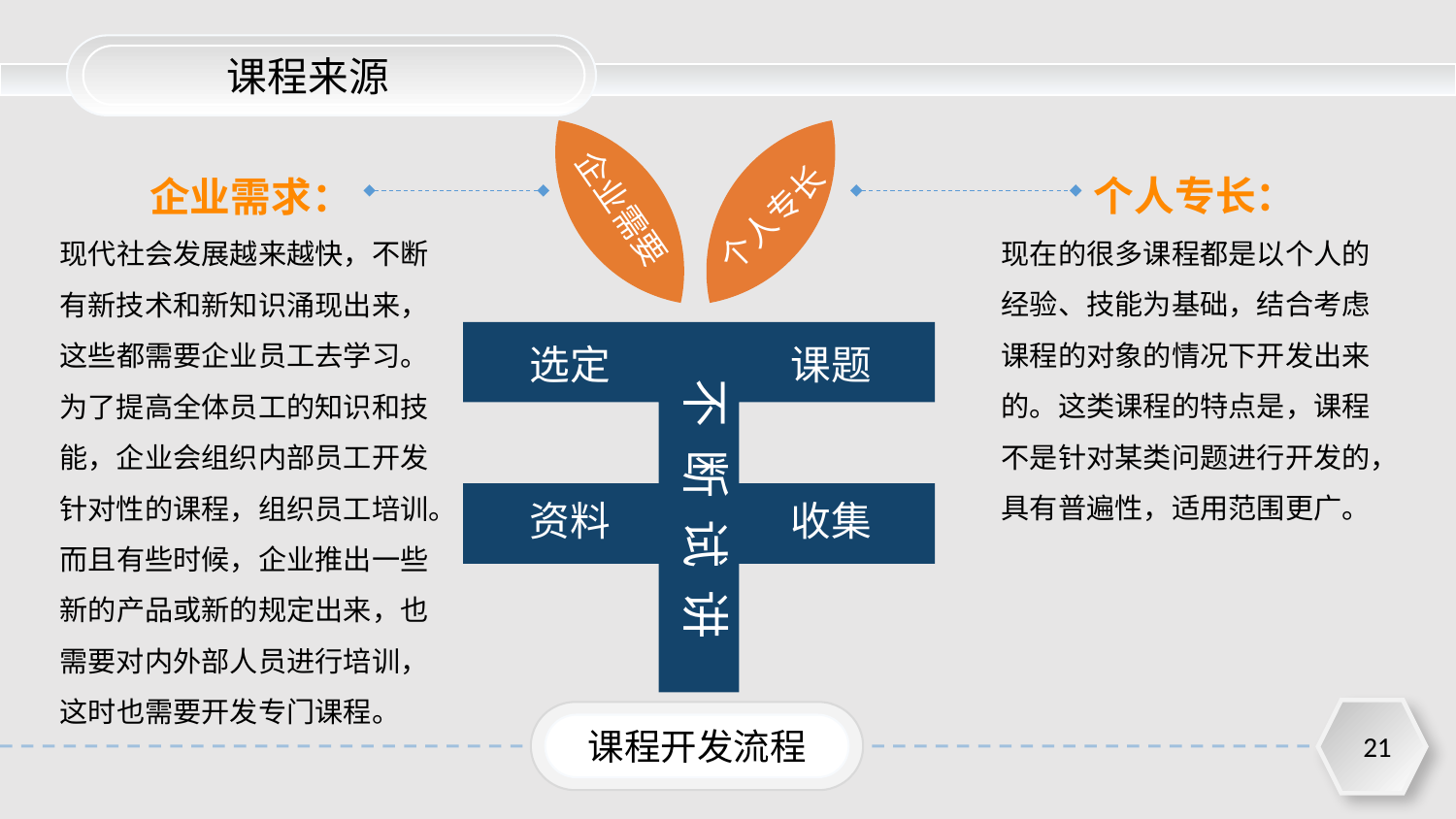

课程来源

个人专长
企业需要

选定
课题
不  断  试  讲
资料
收集
个人专长：
现在的很多课程都是以个人的经验、技能为基础，结合考虑课程的对象的情况下开发出来的。这类课程的特点是，课程不是针对某类问题进行开发的，具有普遍性，适用范围更广。
企业需求：
现代社会发展越来越快，不断有新技术和新知识涌现出来，这些都需要企业员工去学习。为了提高全体员工的知识和技能，企业会组织内部员工开发针对性的课程，组织员工培训。而且有些时候，企业推出一些新的产品或新的规定出来，也需要对内外部人员进行培训，这时也需要开发专门课程。
课程开发流程